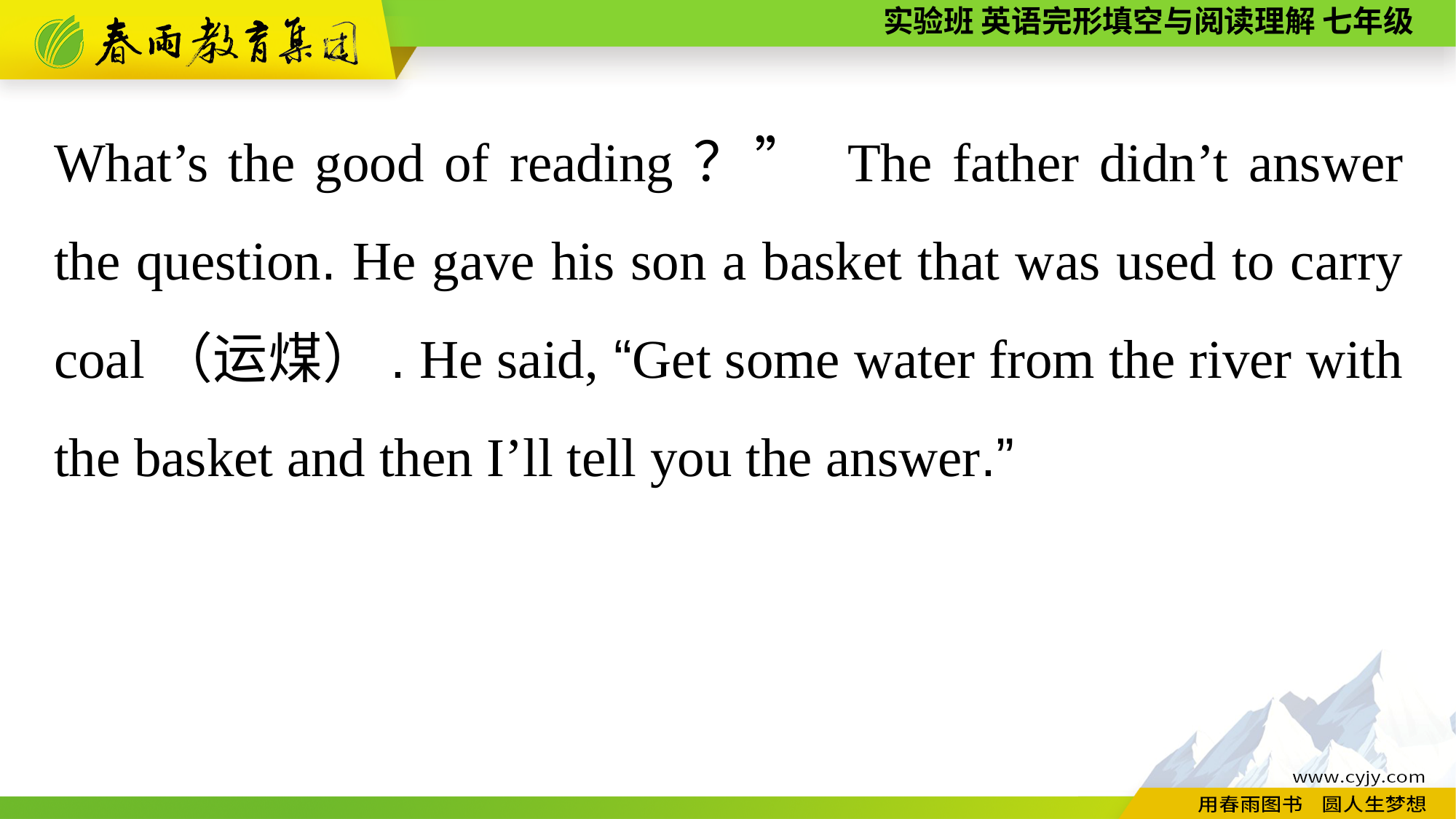

What’s the good of reading？” The father didn’t answer the question. He gave his son a basket that was used to carry coal（运煤）. He said, “Get some water from the river with the basket and then I’ll tell you the answer.”